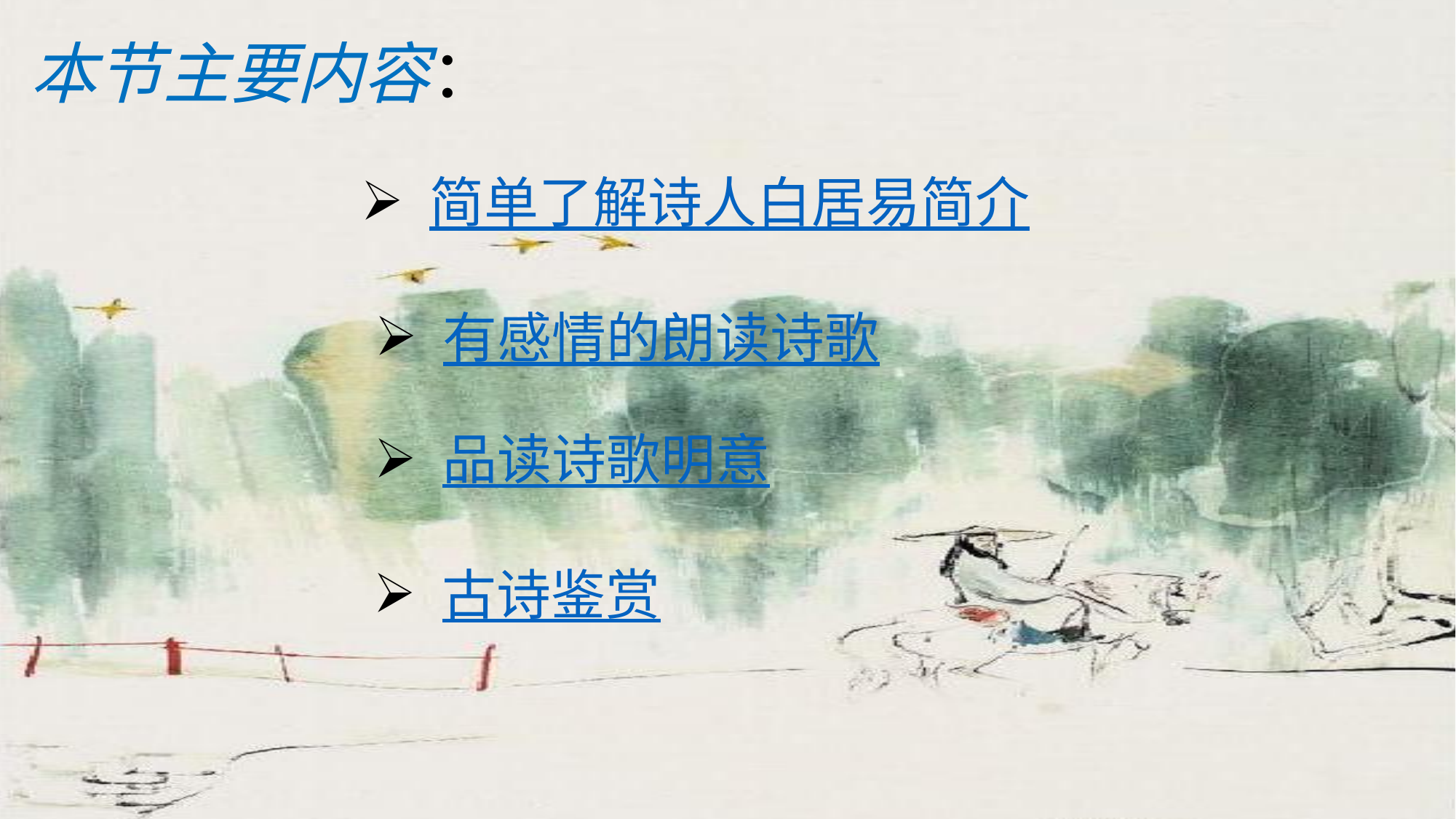

本节主要内容：
简单了解诗人白居易简介
有感情的朗读诗歌
品读诗歌明意
古诗鉴赏